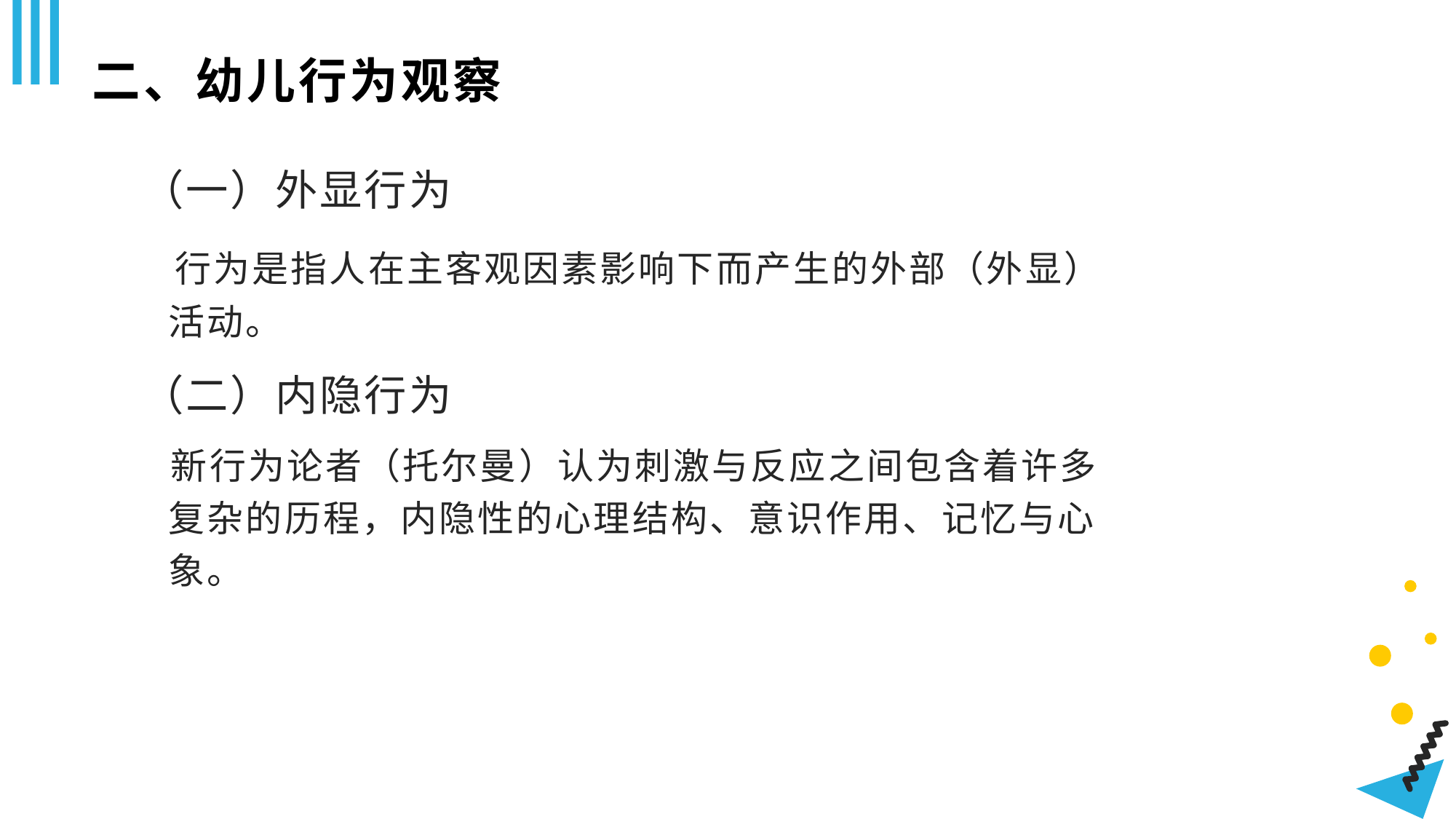

# 二、幼儿行为观察
（一）外显行为
  行为是指人在主客观因素影响下而产生的外部（外显）活动。
（二）内隐行为
  新行为论者（托尔曼）认为刺激与反应之间包含着许多复杂的历程，内隐性的心理结构、意识作用、记忆与心象。